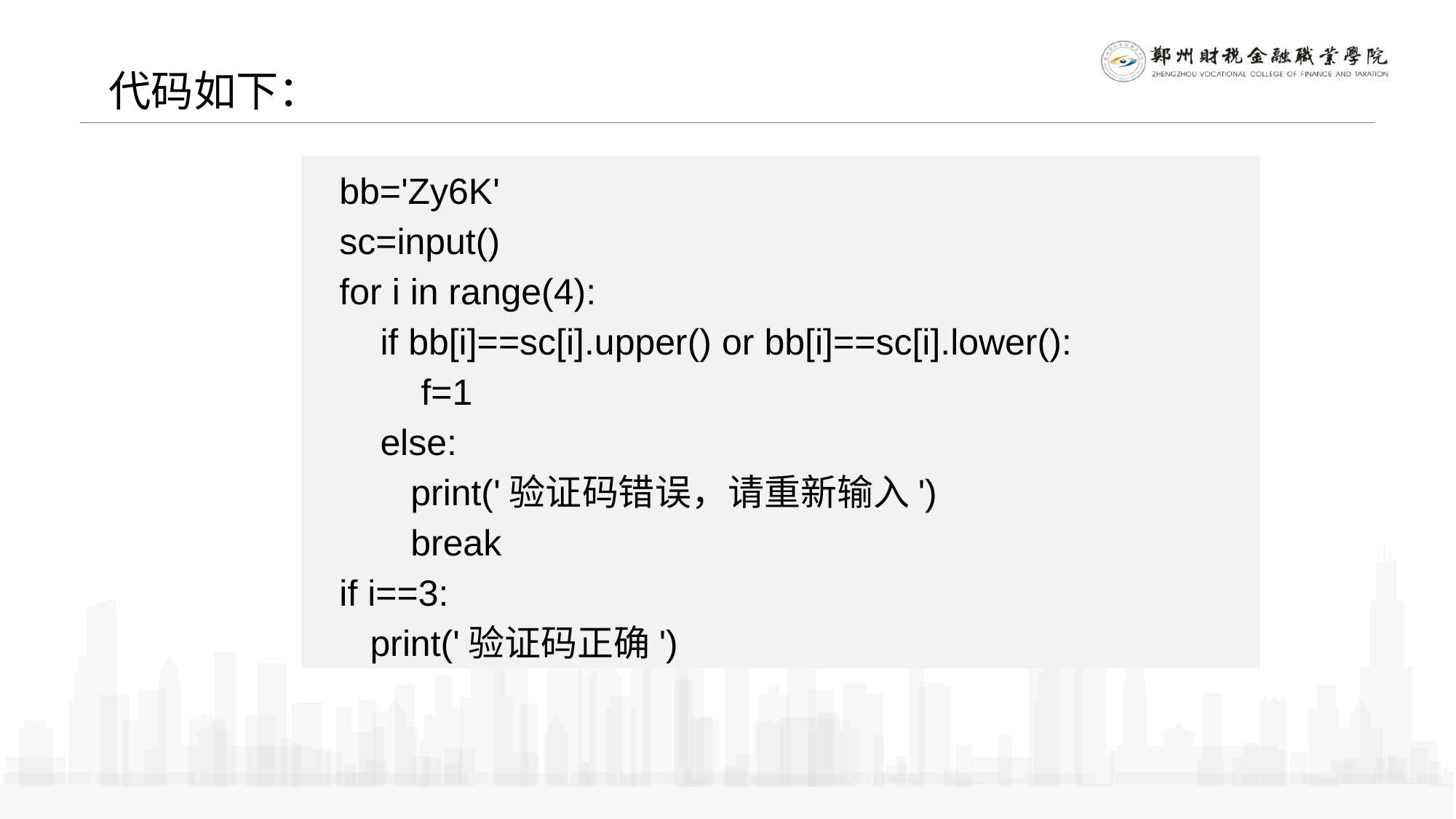

代码如下：
bb='Zy6K'
sc=input()
for i in range(4):
    if bb[i]==sc[i].upper() or bb[i]==sc[i].lower():
        f=1
    else:
       print('验证码错误，请重新输入')
       break
if i==3:
   print('验证码正确')